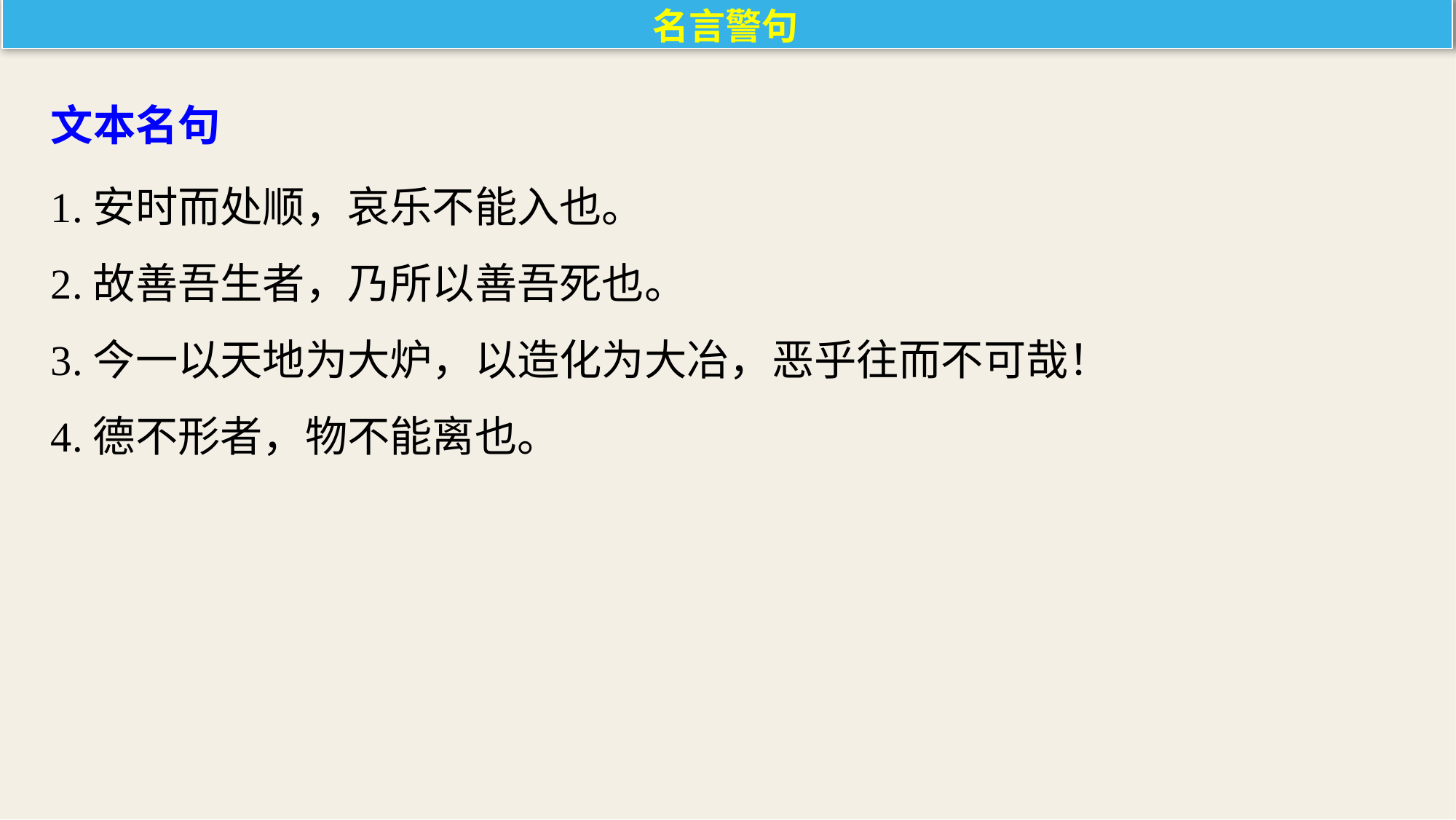

名言警句
文本名句
1.安时而处顺，哀乐不能入也。
2.故善吾生者，乃所以善吾死也。
3.今一以天地为大炉，以造化为大冶，恶乎往而不可哉！
4.德不形者，物不能离也。